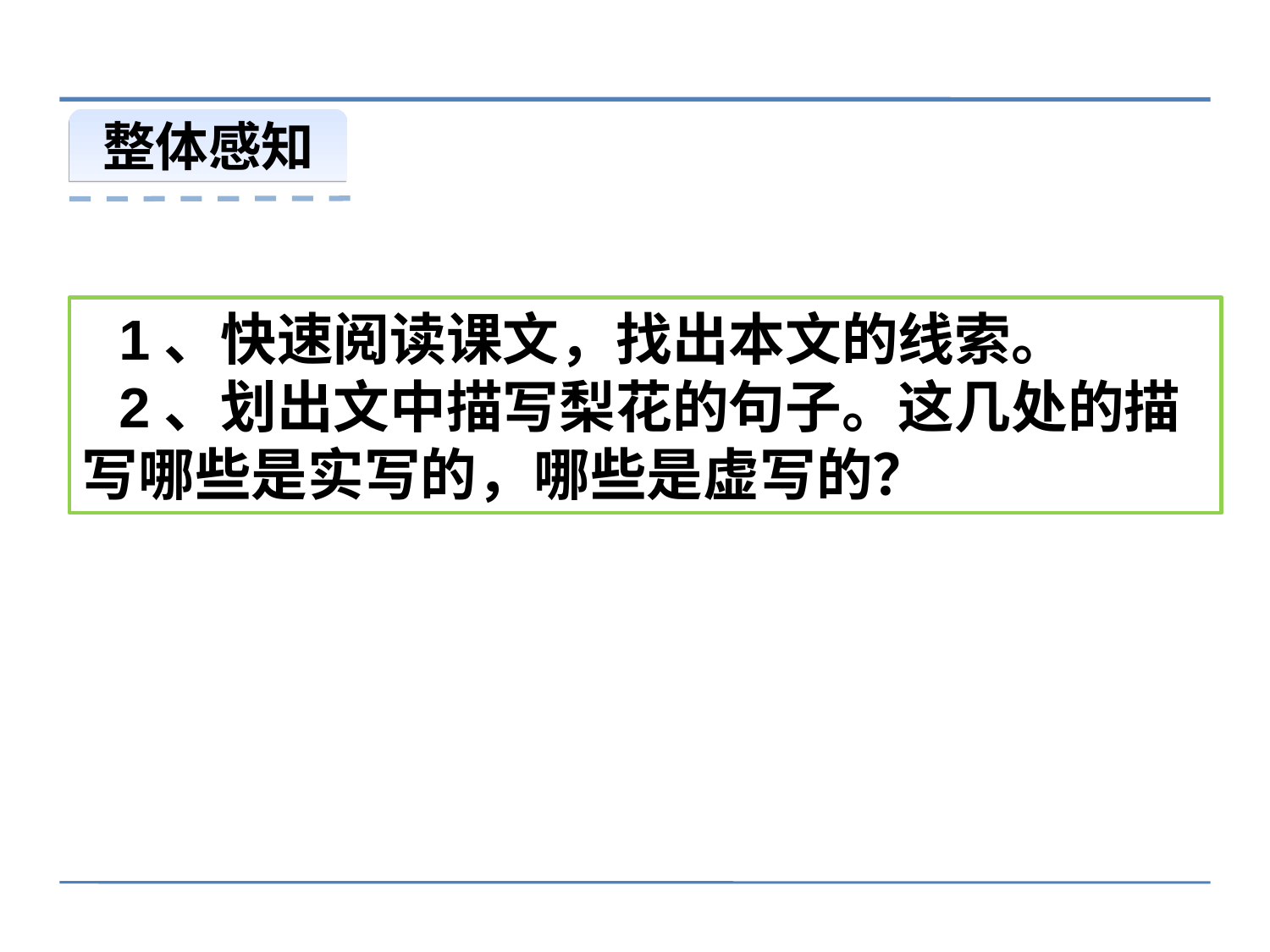

整体感知

1、快速阅读课文，找出本文的线索。
2、划出文中描写梨花的句子。这几处的描写哪些是实写的，哪些是虚写的？